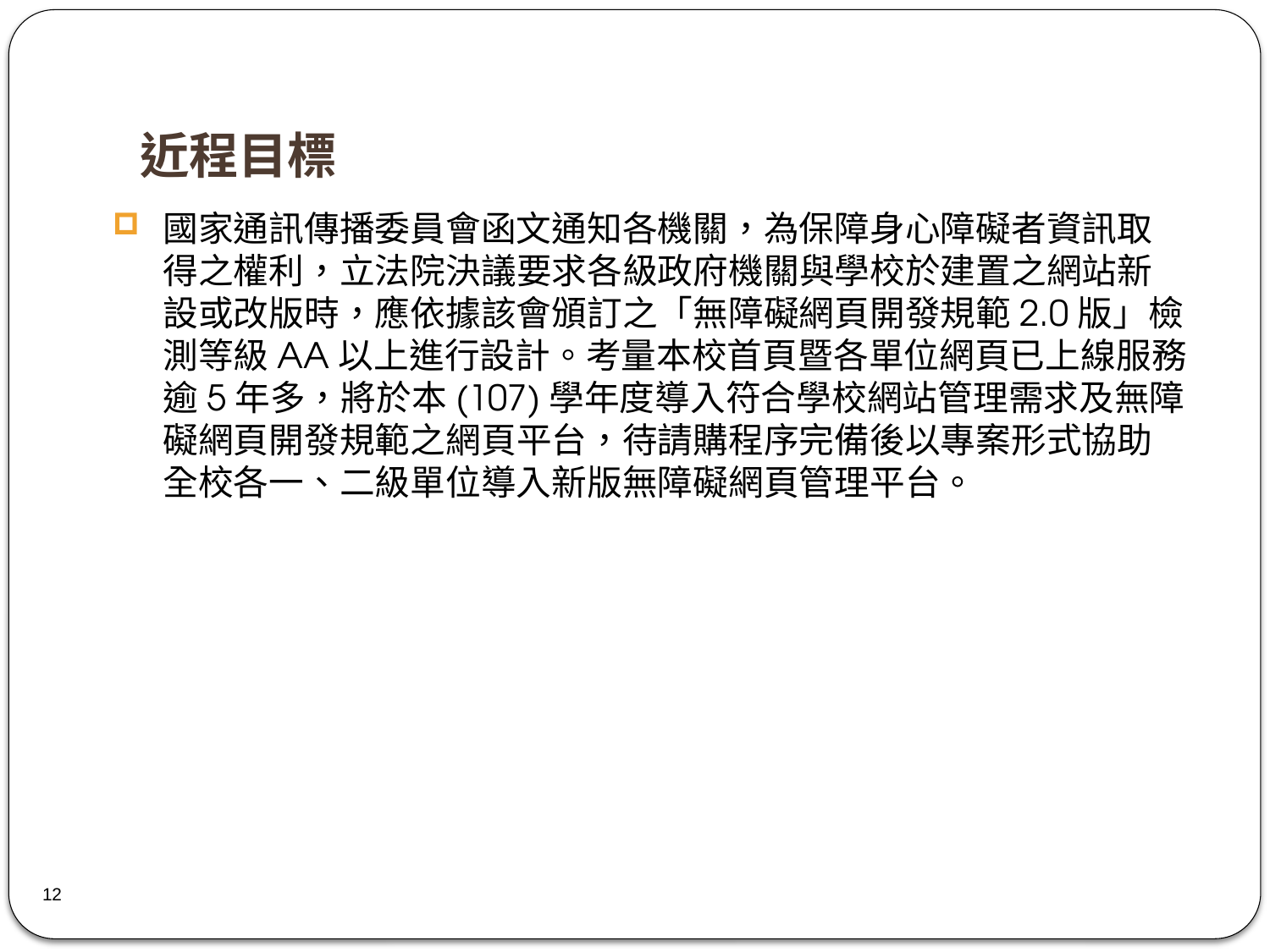

# 近程目標
國家通訊傳播委員會函文通知各機關，為保障身心障礙者資訊取得之權利，立法院決議要求各級政府機關與學校於建置之網站新設或改版時，應依據該會頒訂之「無障礙網頁開發規範2.0版」檢測等級AA以上進行設計。考量本校首頁暨各單位網頁已上線服務逾5年多，將於本(107)學年度導入符合學校網站管理需求及無障礙網頁開發規範之網頁平台，待請購程序完備後以專案形式協助全校各一、二級單位導入新版無障礙網頁管理平台。

12